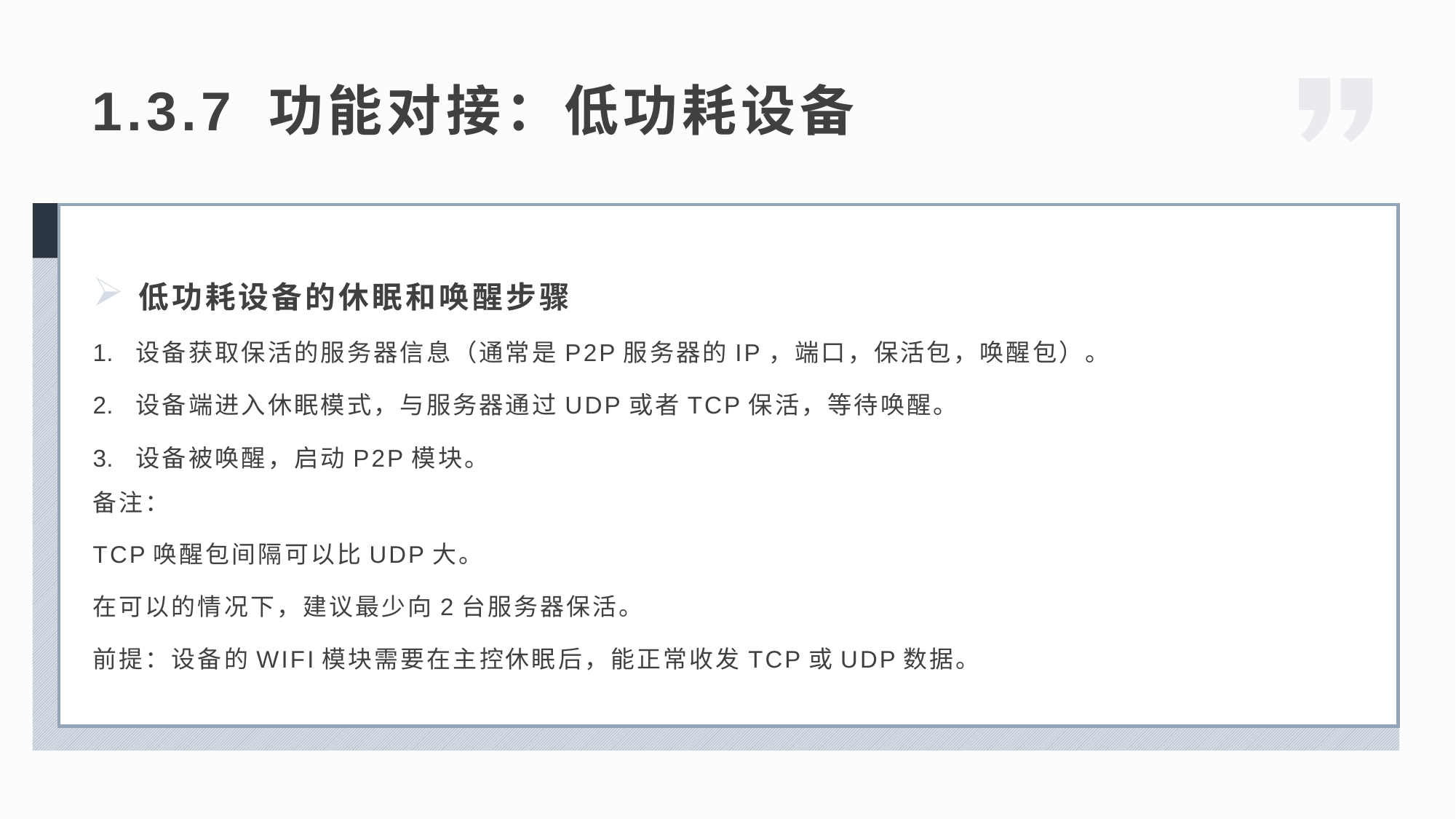

1.3.7 功能对接：低功耗设备

低功耗设备的休眠和唤醒步骤
设备获取保活的服务器信息（通常是P2P服务器的IP，端口，保活包，唤醒包）。
设备端进入休眠模式，与服务器通过UDP或者TCP保活，等待唤醒。
设备被唤醒，启动P2P模块。
备注：
TCP唤醒包间隔可以比UDP大。
在可以的情况下，建议最少向2台服务器保活。
前提：设备的WIFI模块需要在主控休眠后，能正常收发TCP或UDP数据。